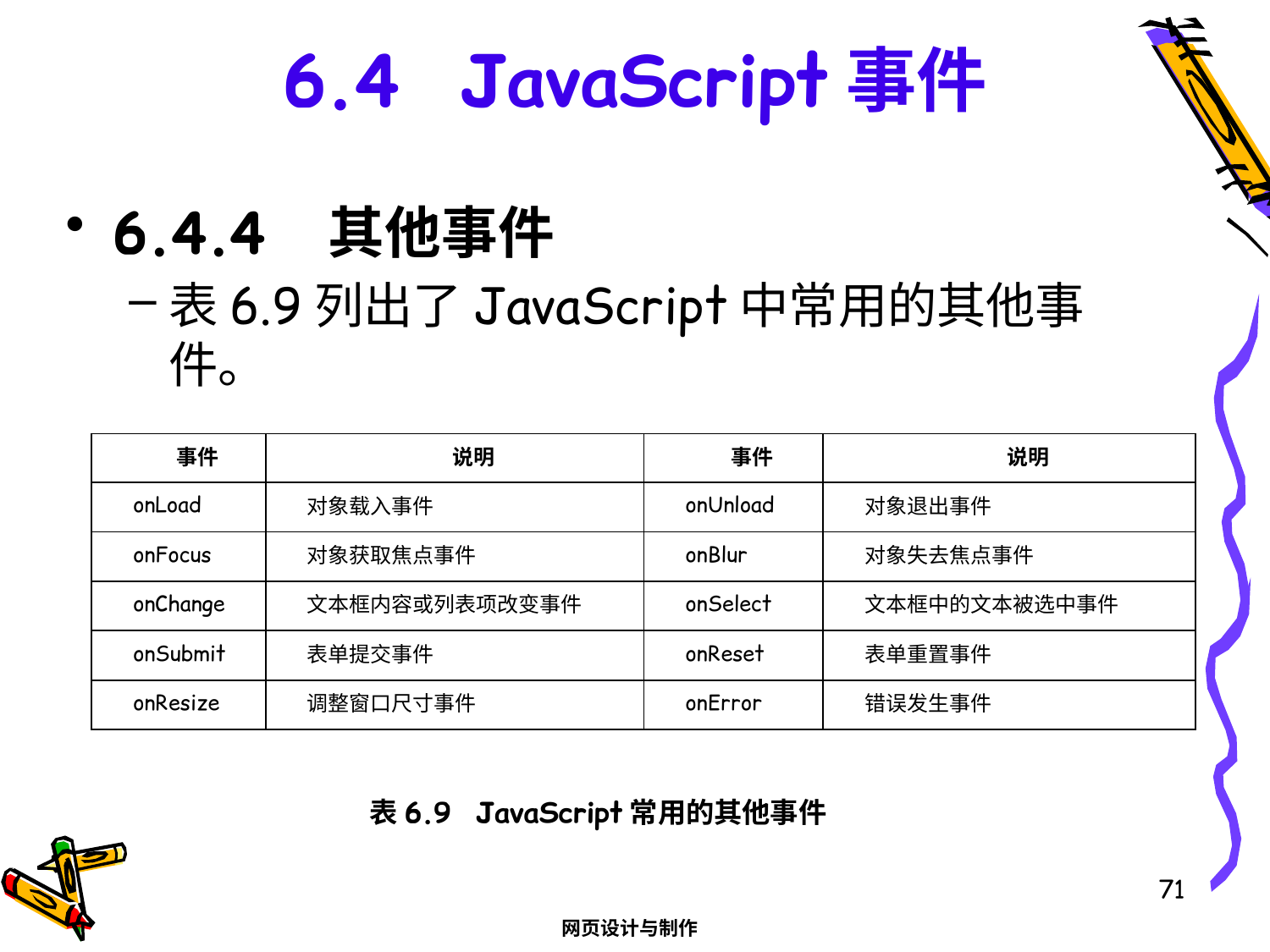

# 6.4  JavaScript事件
6.4.4  其他事件
表6.9列出了JavaScript中常用的其他事件。
| 事件 | 说明 | 事件 | 说明 |
| --- | --- | --- | --- |
| onLoad | 对象载入事件 | onUnload | 对象退出事件 |
| onFocus | 对象获取焦点事件 | onBlur | 对象失去焦点事件 |
| onChange | 文本框内容或列表项改变事件 | onSelect | 文本框中的文本被选中事件 |
| onSubmit | 表单提交事件 | onReset | 表单重置事件 |
| onResize | 调整窗口尺寸事件 | onError | 错误发生事件 |
表6.9  JavaScript常用的其他事件
71
网页设计与制作